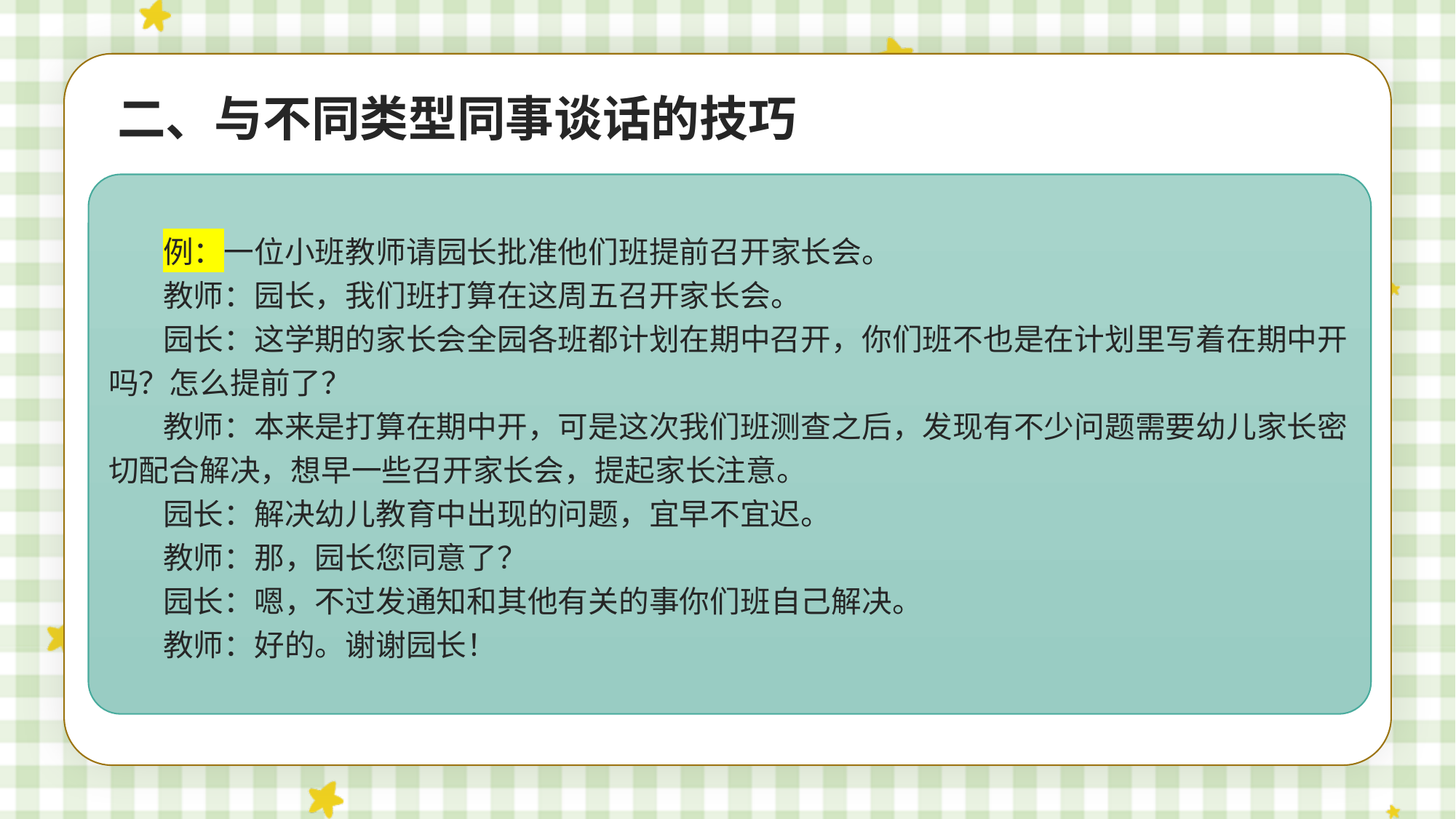

二、与不同类型同事谈话的技巧
例：一位小班教师请园长批准他们班提前召开家长会。
教师：园长，我们班打算在这周五召开家长会。
园长：这学期的家长会全园各班都计划在期中召开，你们班不也是在计划里写着在期中开吗？怎么提前了？
教师：本来是打算在期中开，可是这次我们班测查之后，发现有不少问题需要幼儿家长密切配合解决，想早一些召开家长会，提起家长注意。
园长：解决幼儿教育中出现的问题，宜早不宜迟。
教师：那，园长您同意了？
园长：嗯，不过发通知和其他有关的事你们班自己解决。
教师：好的。谢谢园长！